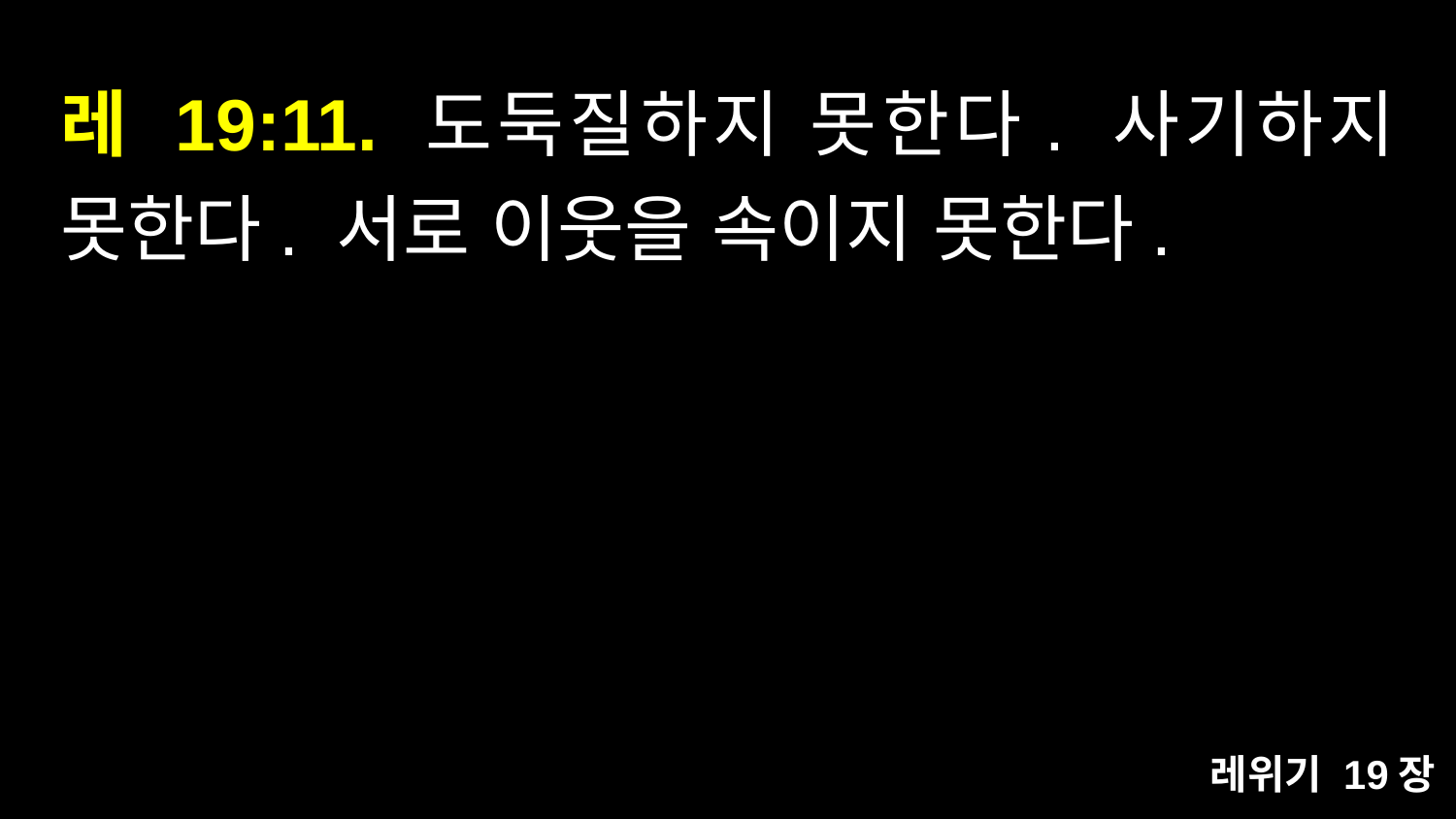

# 레 19:11. 도둑질하지 못한다. 사기하지 못한다. 서로 이웃을 속이지 못한다.
레위기 19장